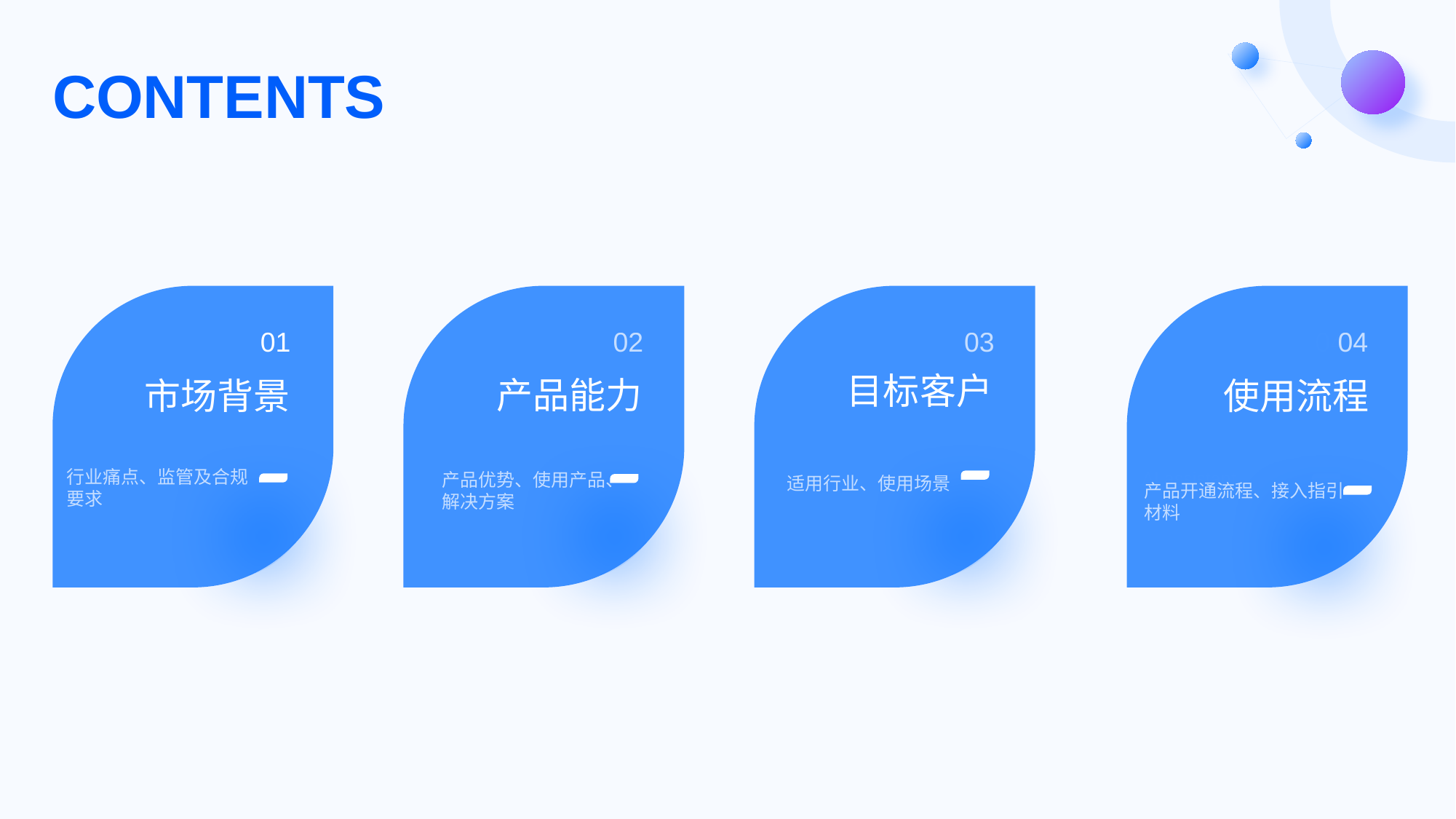

# CONTENTS

01
市场背景

行业痛点、监管及合规
要求

02
产品能力
产品优势、使用产品、
解决方案

03
目标客户
适用行业、使用场景

04

AI assistant

04
使用流程

产品开通流程、接入指引
材料